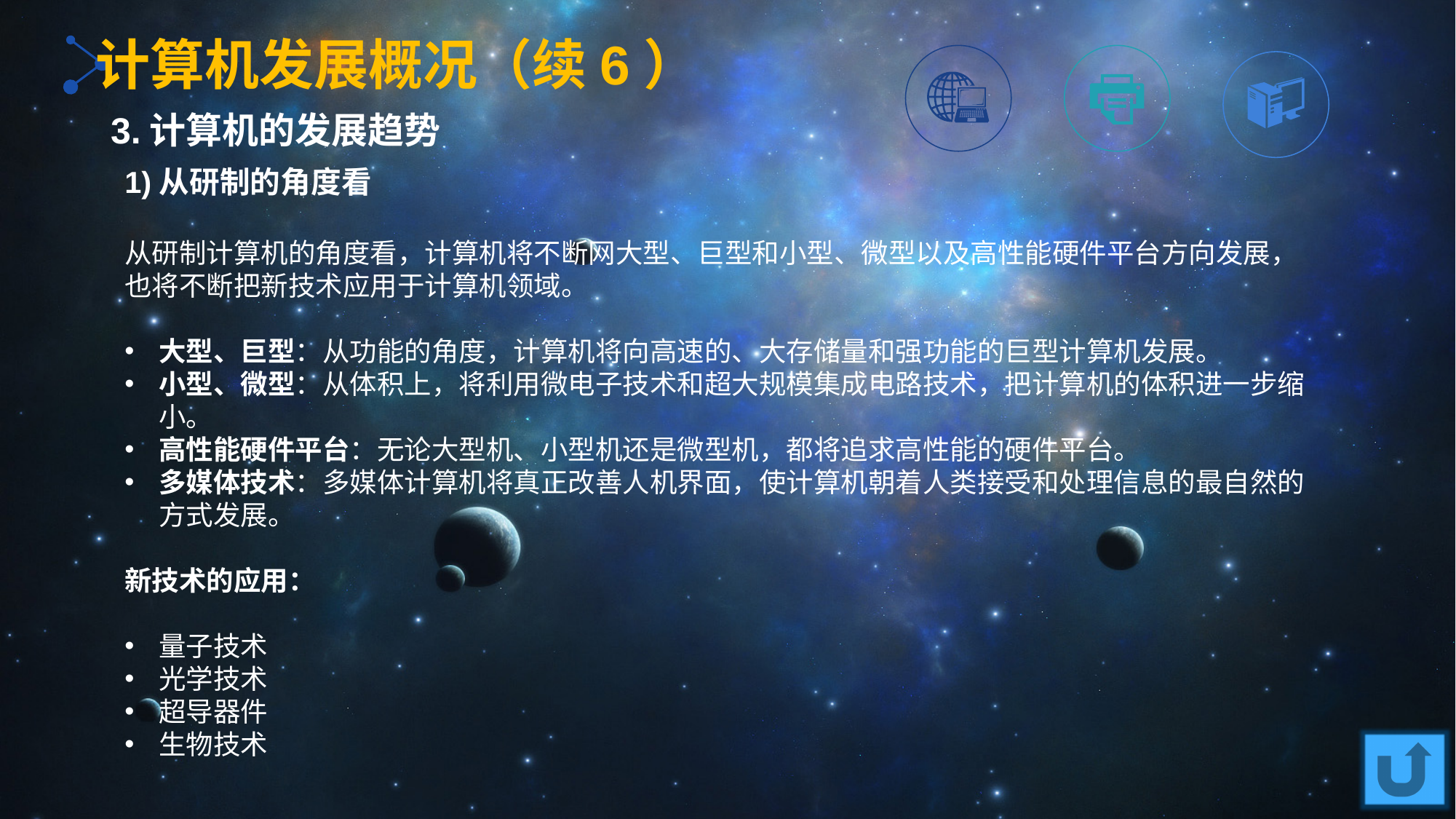

计算机发展概况（续6）

3.计算机的发展趋势
1)从研制的角度看

从研制计算机的角度看，计算机将不断网大型、巨型和小型、微型以及高性能硬件平台方向发展，也将不断把新技术应用于计算机领域。

大型、巨型：从功能的角度，计算机将向高速的、大存储量和强功能的巨型计算机发展。
小型、微型：从体积上，将利用微电子技术和超大规模集成电路技术，把计算机的体积进一步缩小。
高性能硬件平台：无论大型机、小型机还是微型机，都将追求高性能的硬件平台。
多媒体技术：多媒体计算机将真正改善人机界面，使计算机朝着人类接受和处理信息的最自然的方式发展。

新技术的应用：

量子技术
光学技术
超导器件
生物技术